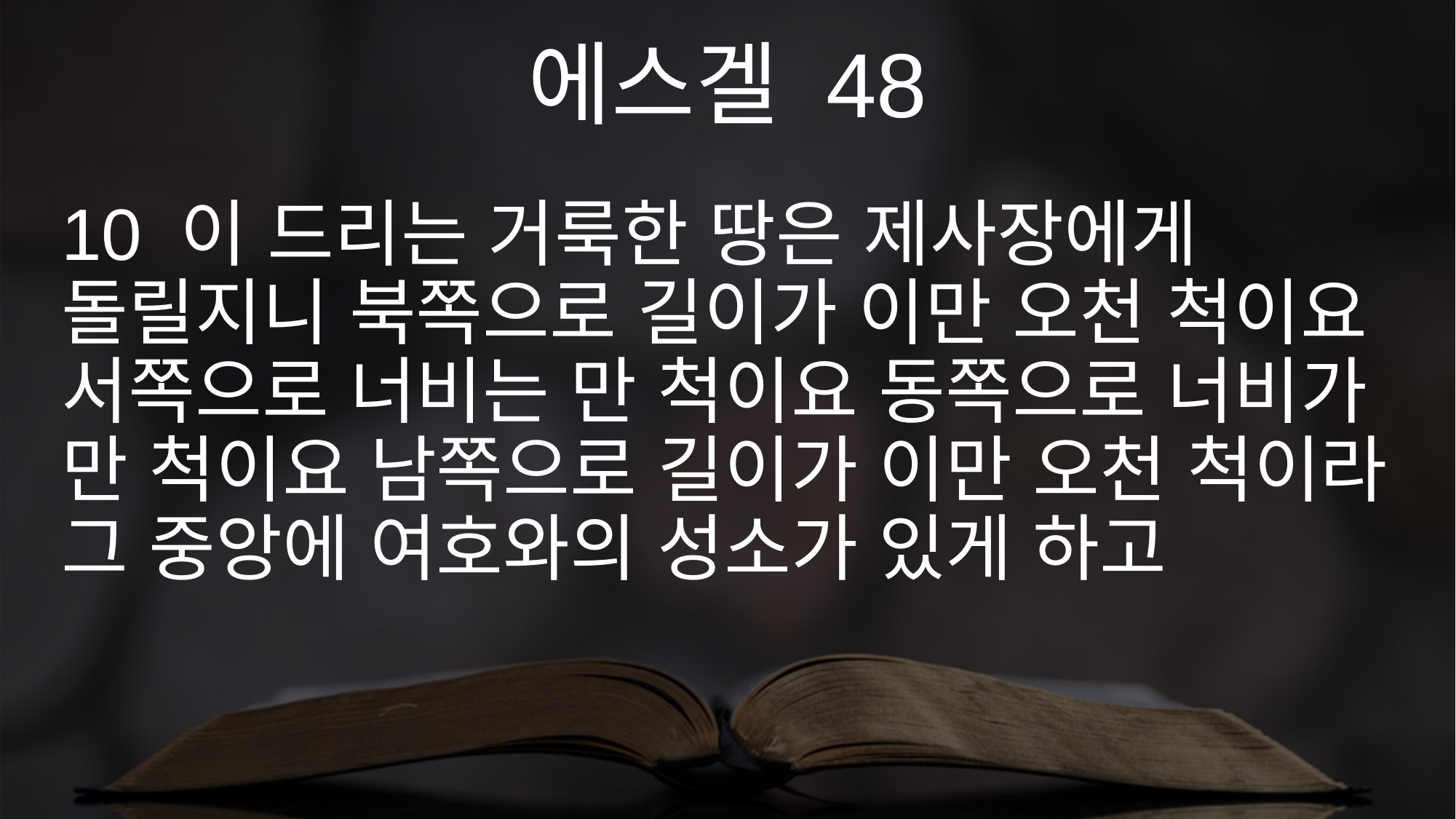

에스겔 48
10 이 드리는 거룩한 땅은 제사장에게 돌릴지니 북쪽으로 길이가 이만 오천 척이요 서쪽으로 너비는 만 척이요 동쪽으로 너비가 만 척이요 남쪽으로 길이가 이만 오천 척이라 그 중앙에 여호와의 성소가 있게 하고